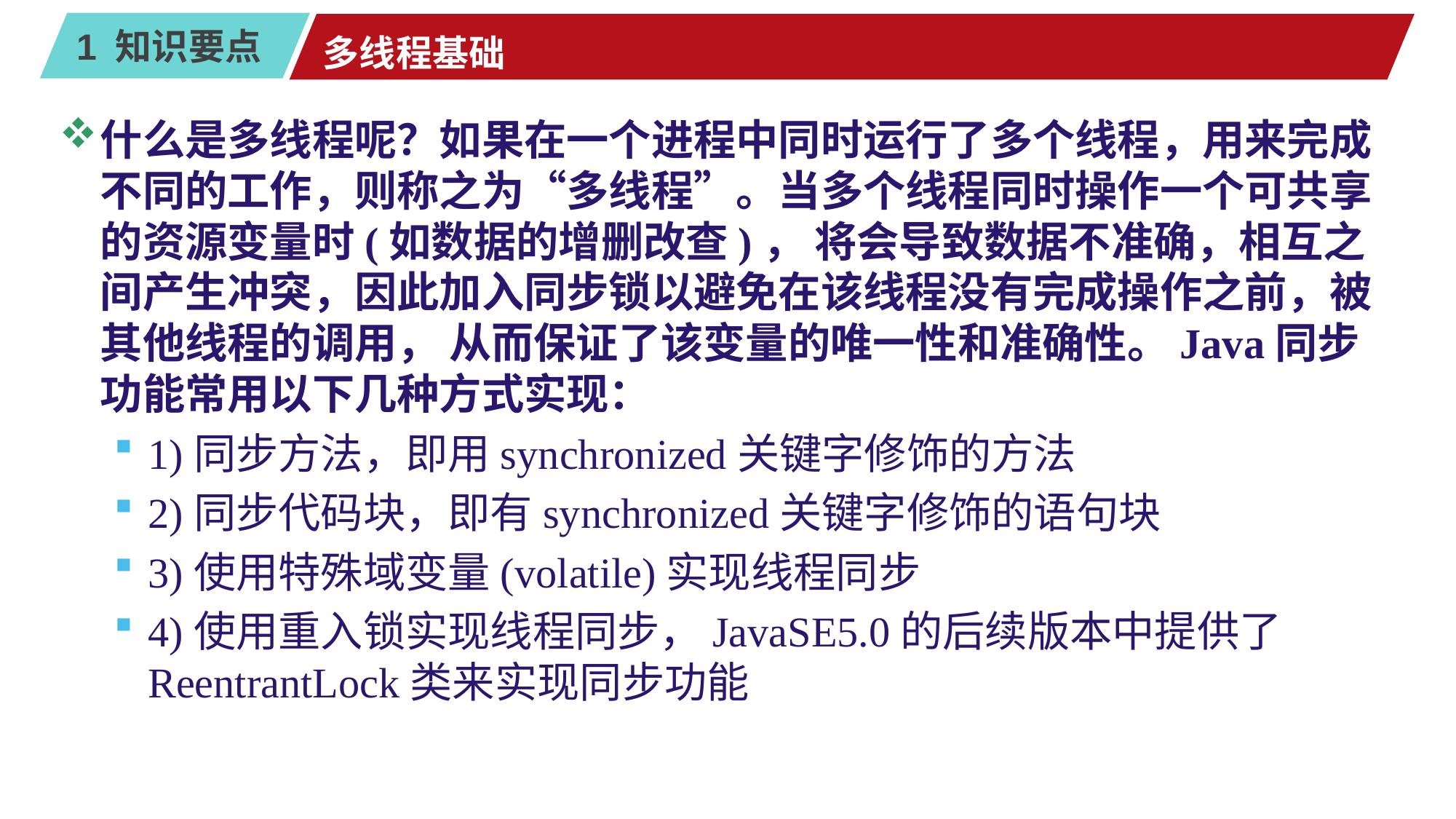

# 多线程基础
什么是多线程呢？如果在一个进程中同时运行了多个线程，用来完成不同的工作，则称之为“多线程”。当多个线程同时操作一个可共享的资源变量时(如数据的增删改查)， 将会导致数据不准确，相互之间产生冲突，因此加入同步锁以避免在该线程没有完成操作之前，被其他线程的调用， 从而保证了该变量的唯一性和准确性。Java同步功能常用以下几种方式实现：
1)同步方法，即用synchronized关键字修饰的方法
2)同步代码块，即有synchronized关键字修饰的语句块
3)使用特殊域变量(volatile)实现线程同步
4)使用重入锁实现线程同步，JavaSE5.0的后续版本中提供了ReentrantLock类来实现同步功能